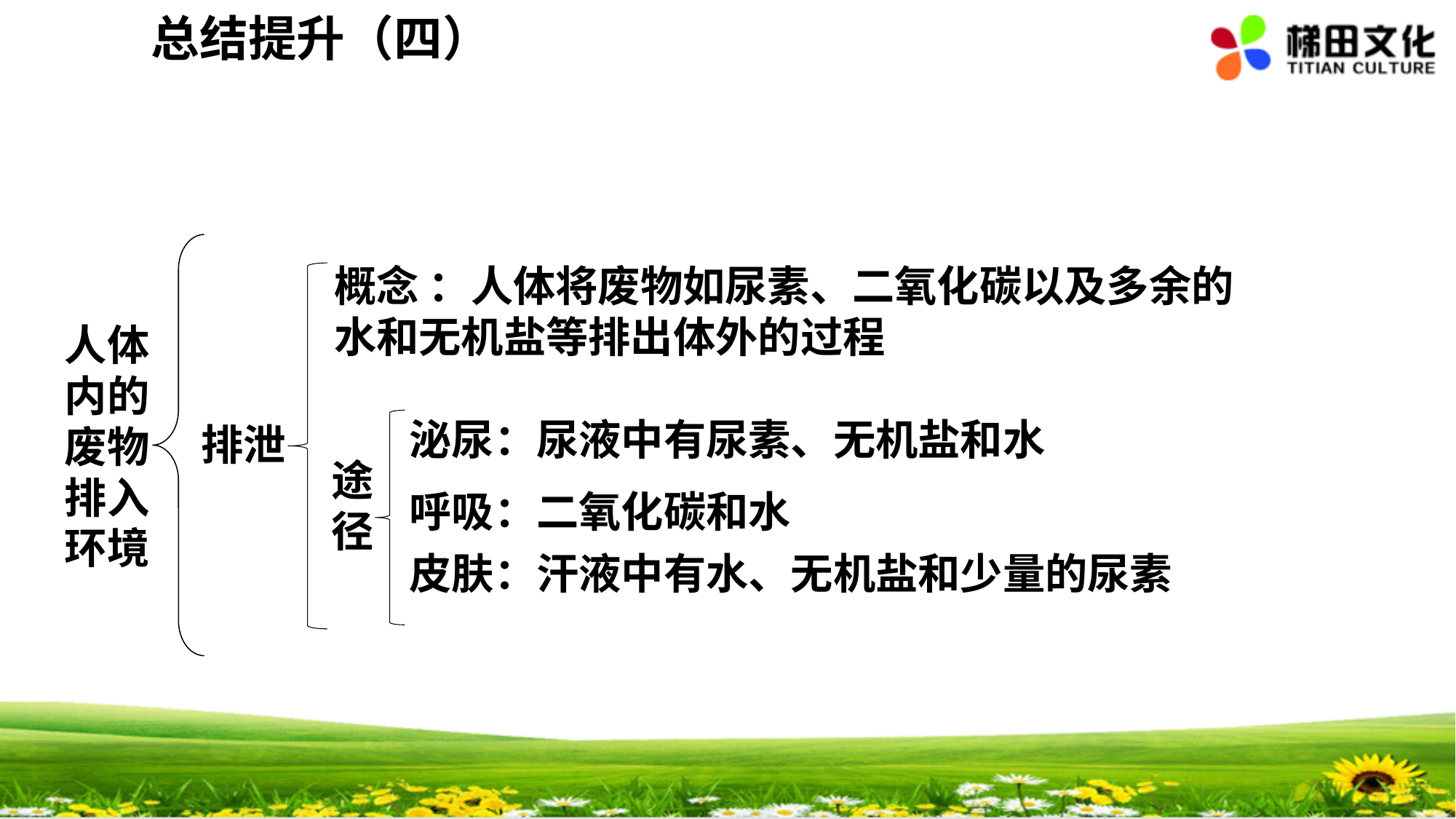

总结提升（四）

概念 ：人体将废物如尿素、二氧化碳以及多余的水和无机盐等排出体外的过程

人体内的废物排入环境

排泄
泌尿：尿液中有尿素、无机盐和水
呼吸：二氧化碳和水
皮肤：汗液中有水、无机盐和少量的尿素
途径